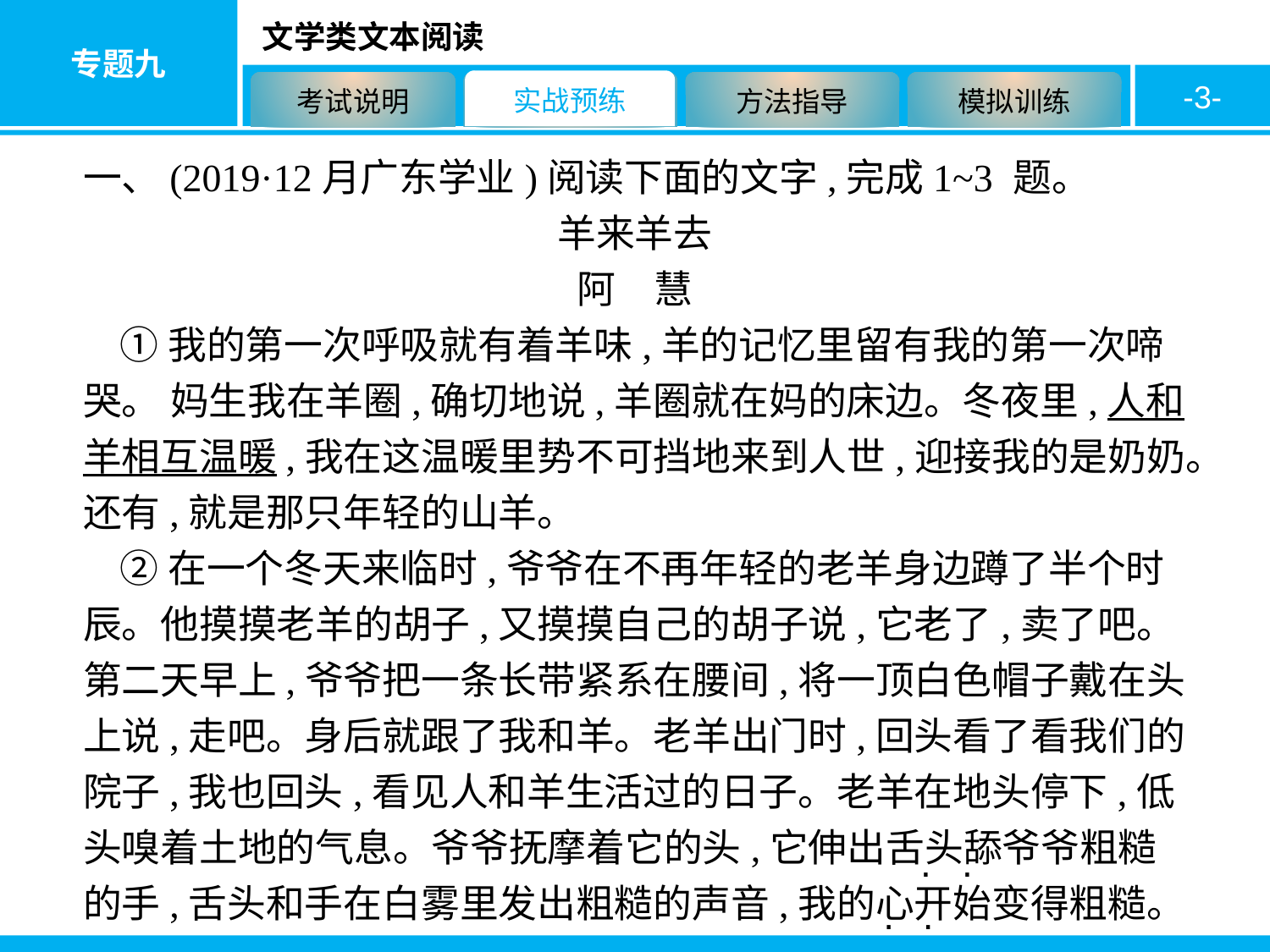

-3-
一、(2019·12月广东学业)阅读下面的文字,完成1~3 题。
羊来羊去
阿　慧
①我的第一次呼吸就有着羊味,羊的记忆里留有我的第一次啼哭。 妈生我在羊圈,确切地说,羊圈就在妈的床边。冬夜里,人和羊相互温暖,我在这温暖里势不可挡地来到人世,迎接我的是奶奶。还有,就是那只年轻的山羊。
②在一个冬天来临时,爷爷在不再年轻的老羊身边蹲了半个时辰。他摸摸老羊的胡子,又摸摸自己的胡子说,它老了,卖了吧。第二天早上,爷爷把一条长带紧系在腰间,将一顶白色帽子戴在头上说,走吧。身后就跟了我和羊。老羊出门时,回头看了看我们的院子,我也回头,看见人和羊生活过的日子。老羊在地头停下,低头嗅着土地的气息。爷爷抚摩着它的头,它伸出舌头舔爷爷粗糙的手,舌头和手在白雾里发出粗糙的声音,我的心开始变得粗糙。
·
·
·
·